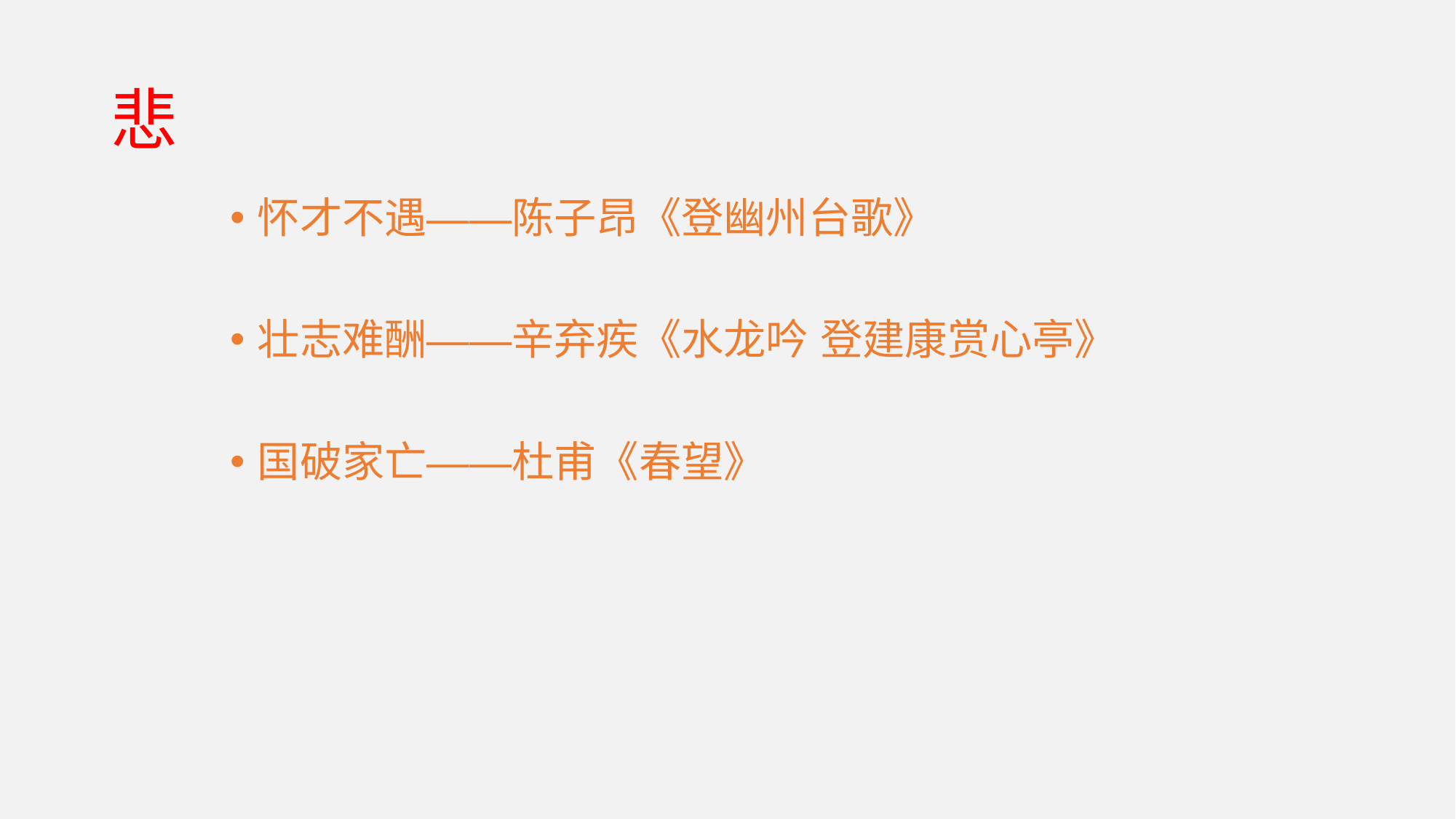

# 悲
怀才不遇——陈子昂《登幽州台歌》

壮志难酬——辛弃疾《水龙吟 登建康赏心亭》

国破家亡——杜甫《春望》